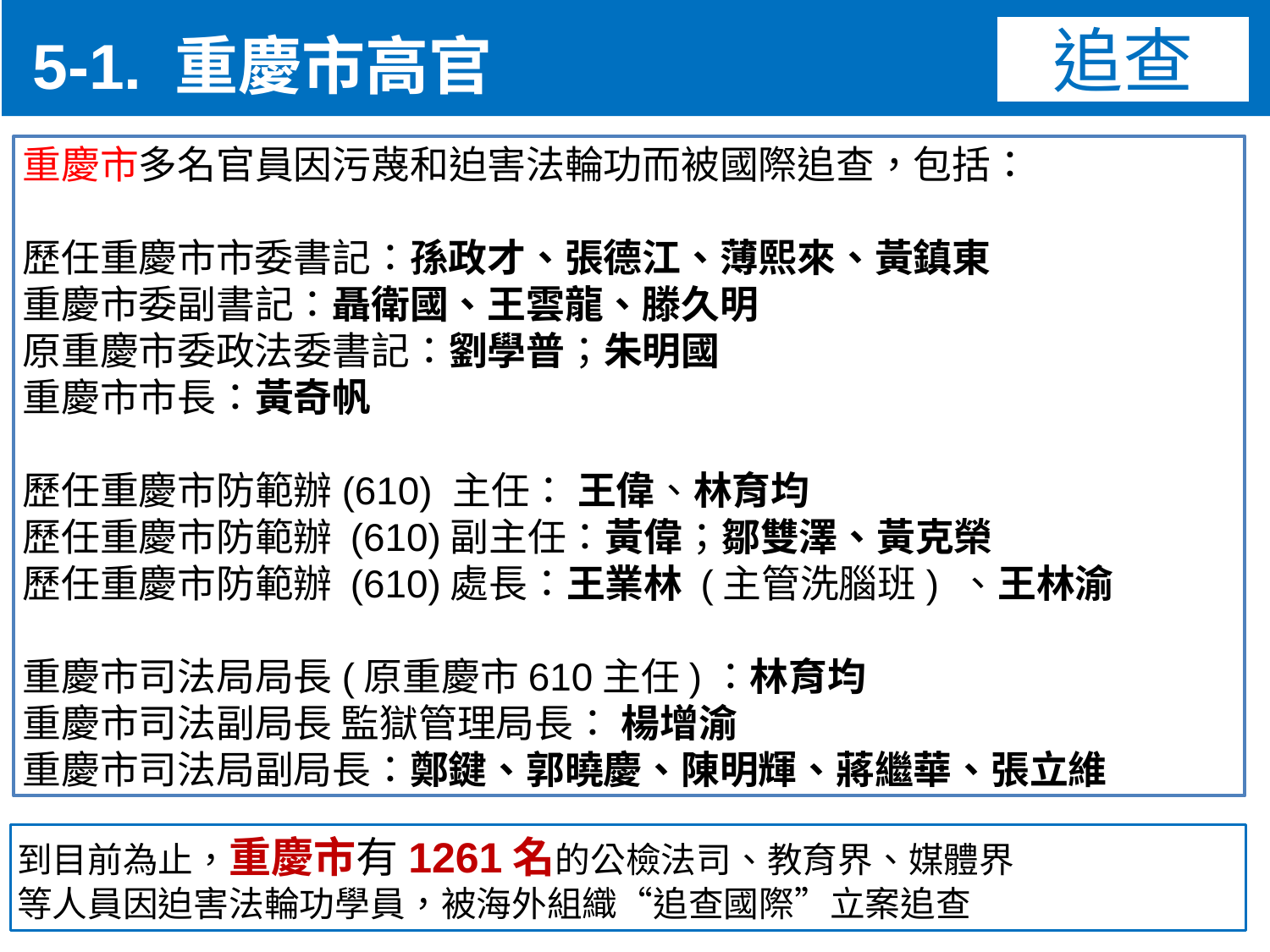

5-1. 重慶市高官
追查
重慶市多名官員因污蔑和迫害法輪功而被國際追查，包括：

歷任重慶市市委書記：孫政才、張德江、薄熙來、黃鎮東
重慶市委副書記：聶衛國、王雲龍、滕久明
原重慶市委政法委書記：劉學普；朱明國
重慶市市長：黃奇帆

歷任重慶市防範辦(610) 主任： 王偉、林育均
歷任重慶市防範辦 (610)副主任：黃偉；鄒雙澤、黃克榮
歷任重慶市防範辦 (610)處長：王業林 (主管洗腦班) 、王林渝

重慶市司法局局長(原重慶市610主任)：林育均
重慶市司法副局長 監獄管理局長： 楊增渝
重慶市司法局副局長：鄭鍵、郭曉慶、陳明輝、蔣繼華、張立維
到目前為止，重慶市有1261名的公檢法司、教育界、媒體界
等人員因迫害法輪功學員，被海外組織“追查國際”立案追查